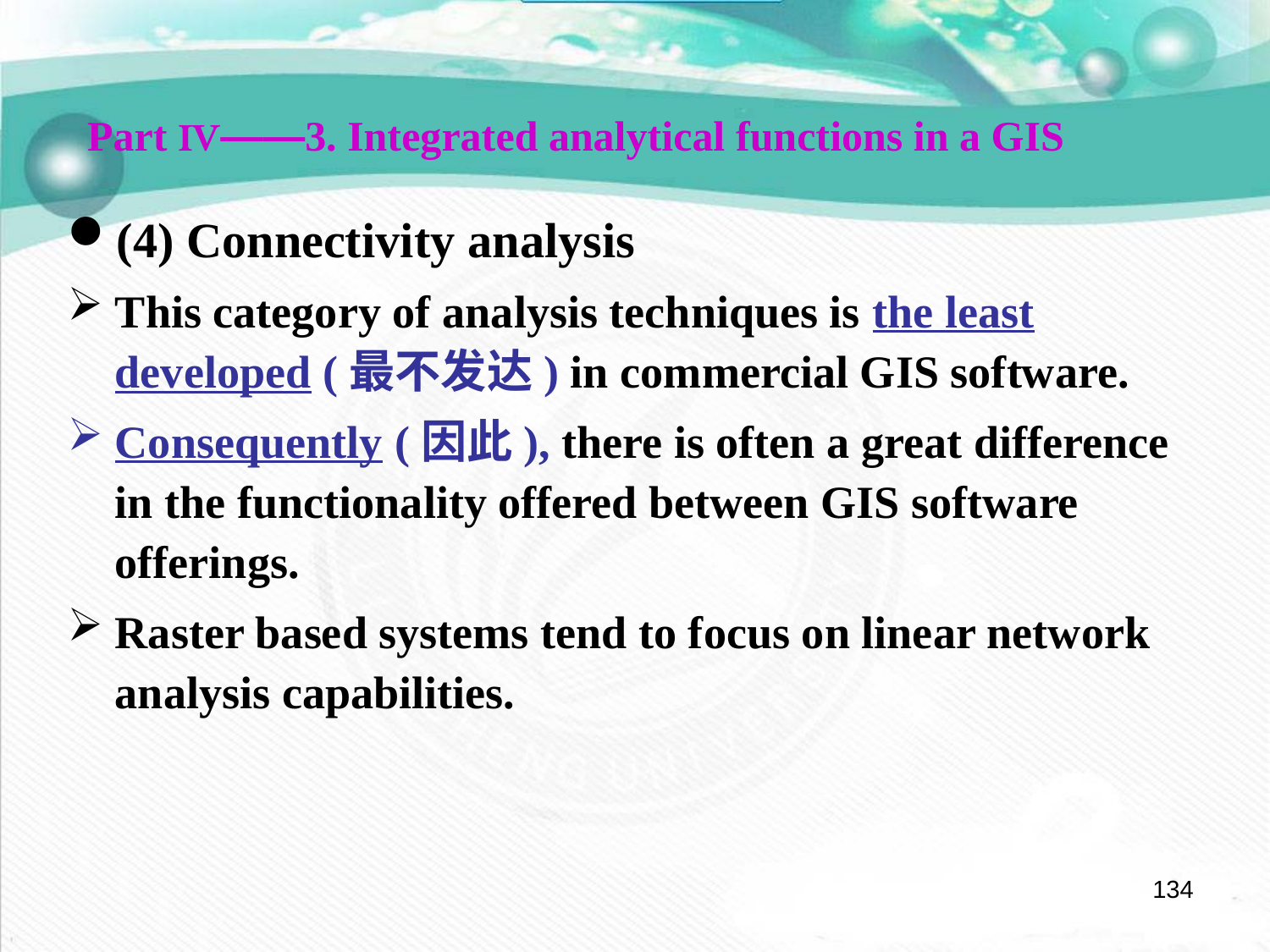

Part Ⅳ——3. Integrated analytical functions in a GIS
(4) Connectivity analysis
This category of analysis techniques is the least developed (最不发达) in commercial GIS software.
Consequently (因此), there is often a great difference in the functionality offered between GIS software offerings.
Raster based systems tend to focus on linear network analysis capabilities.

134